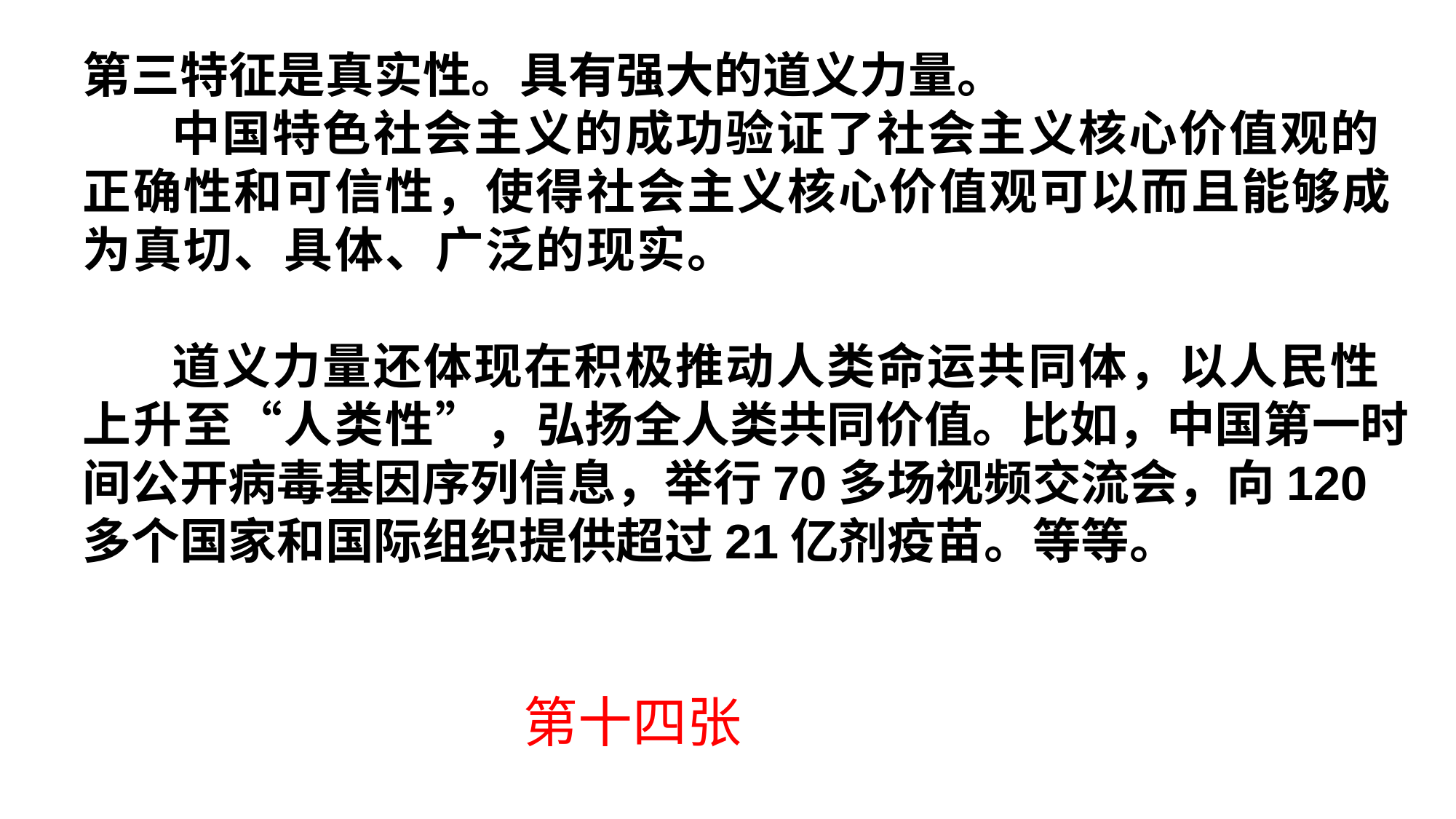

第三特征是真实性。具有强大的道义力量。
      中国特色社会主义的成功验证了社会主义核心价值观的正确性和可信性，使得社会主义核心价值观可以而且能够成为真切、具体、广泛的现实。

      道义力量还体现在积极推动人类命运共同体，以人民性上升至“人类性”，弘扬全人类共同价值。比如，中国第一时间公开病毒基因序列信息，举行70多场视频交流会，向120多个国家和国际组织提供超过21亿剂疫苗。等等。

第十四张